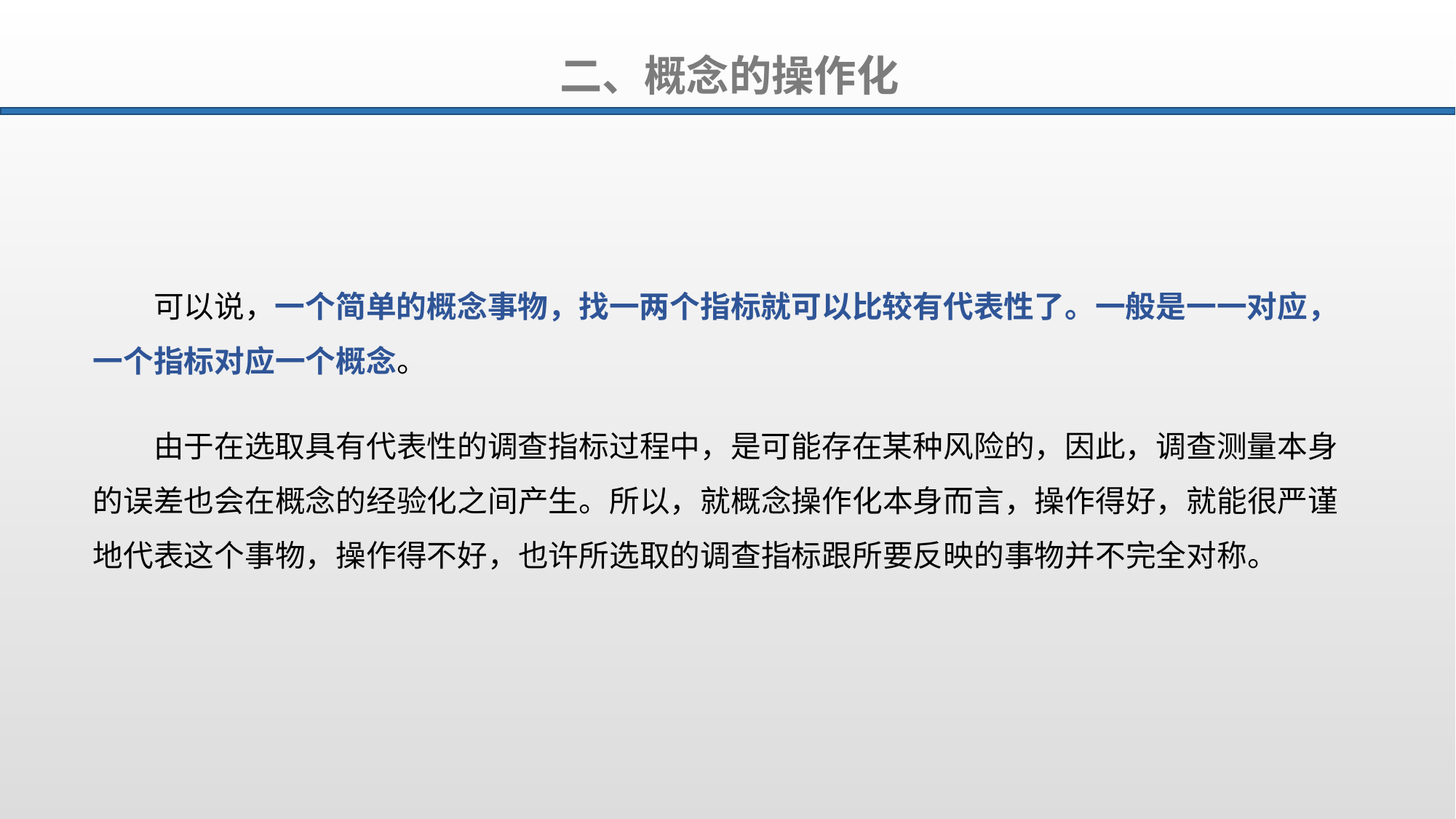

二、概念的操作化

可以说，一个简单的概念事物，找一两个指标就可以比较有代表性了。一般是一一对应，一个指标对应一个概念。
由于在选取具有代表性的调查指标过程中，是可能存在某种风险的，因此，调查测量本身的误差也会在概念的经验化之间产生。所以，就概念操作化本身而言，操作得好，就能很严谨地代表这个事物，操作得不好，也许所选取的调查指标跟所要反映的事物并不完全对称。